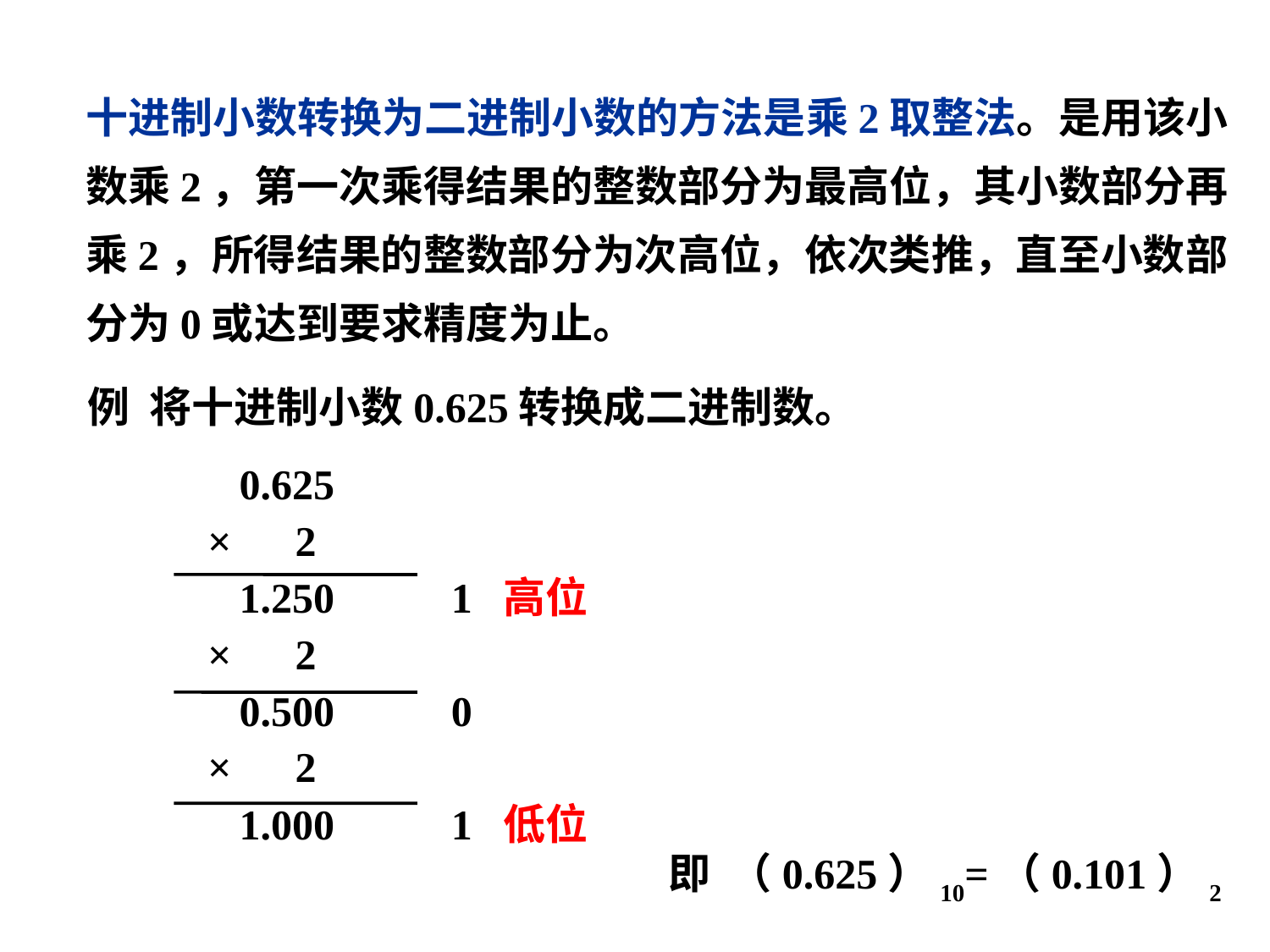

十进制小数转换为二进制小数的方法是乘2取整法。是用该小数乘2，第一次乘得结果的整数部分为最高位，其小数部分再乘2，所得结果的整数部分为次高位，依次类推，直至小数部分为0或达到要求精度为止。
例  将十进制小数0.625转换成二进制数。
   0.625
×      2
   1.250           1  高位
×      2
   0.500           0
×      2
   1.000           1  低位

即  （0.625）10=（0.101）2